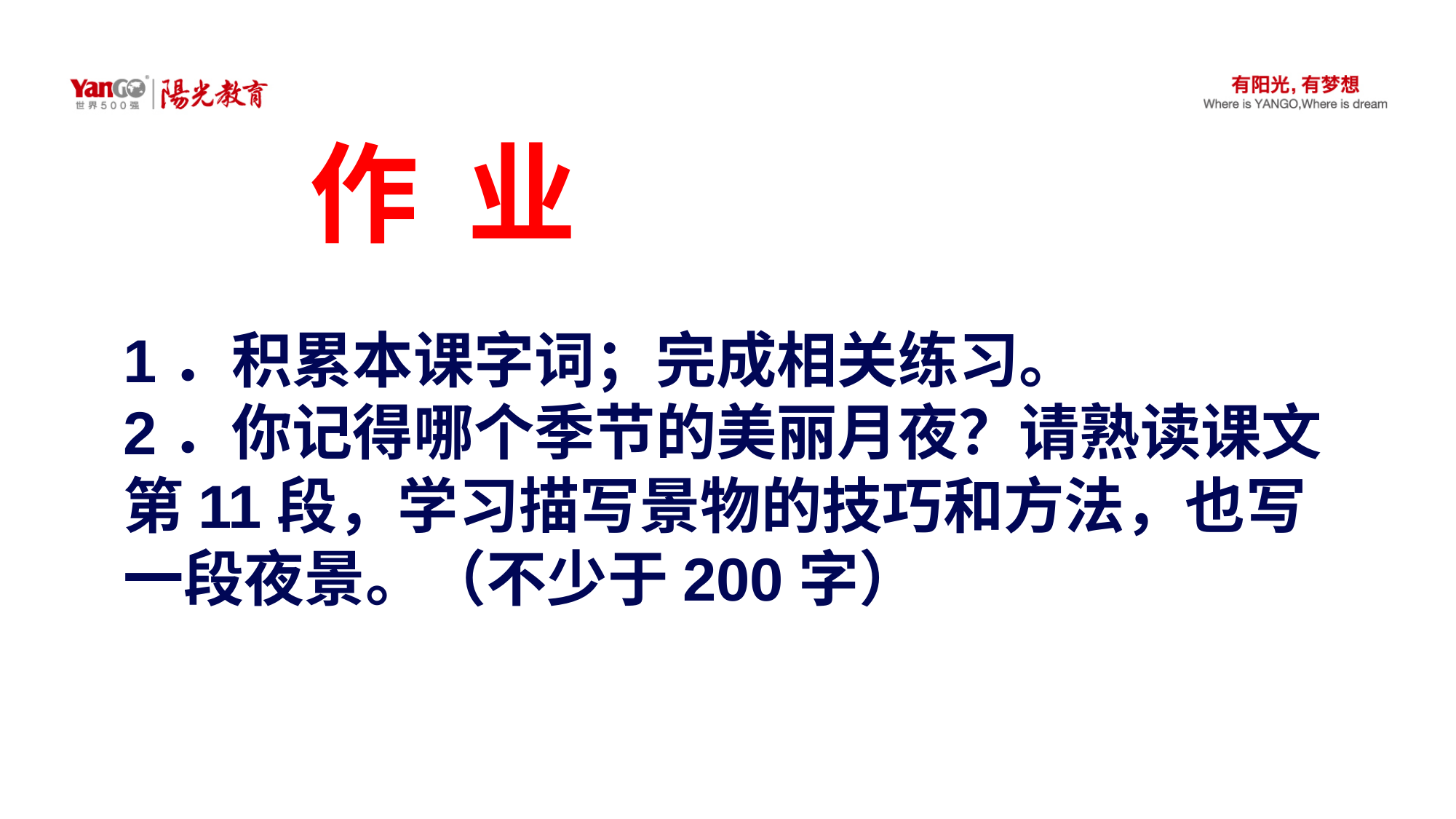

作  业

1．积累本课字词；完成相关练习。
2．你记得哪个季节的美丽月夜？请熟读课文第11段，学习描写景物的技巧和方法，也写一段夜景。（不少于200字）